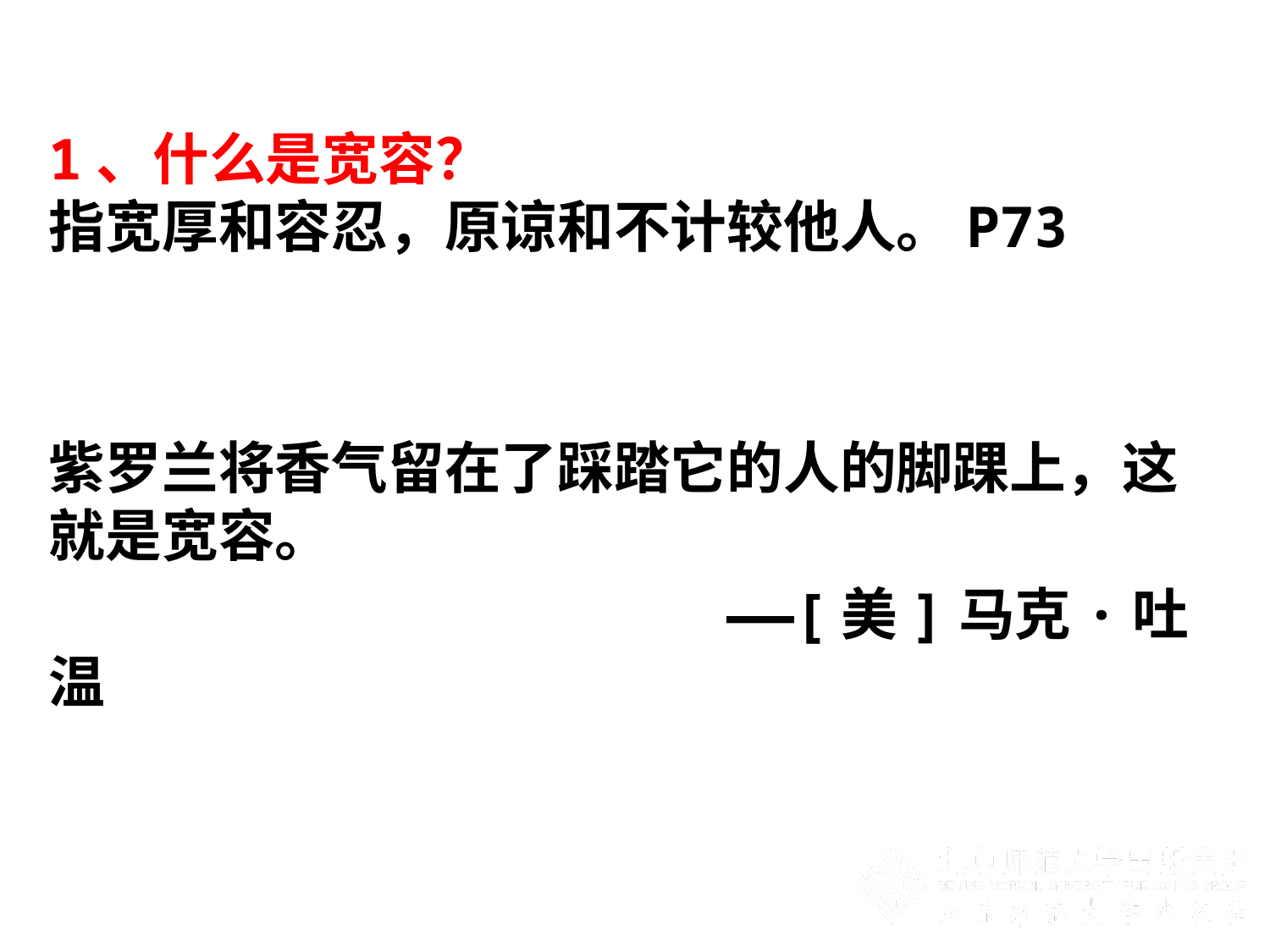

# 1、什么是宽容？ 指宽厚和容忍，原谅和不计较他人。P73
紫罗兰将香气留在了踩踏它的人的脚踝上，这就是宽容。
                    ——[美]马克·吐温